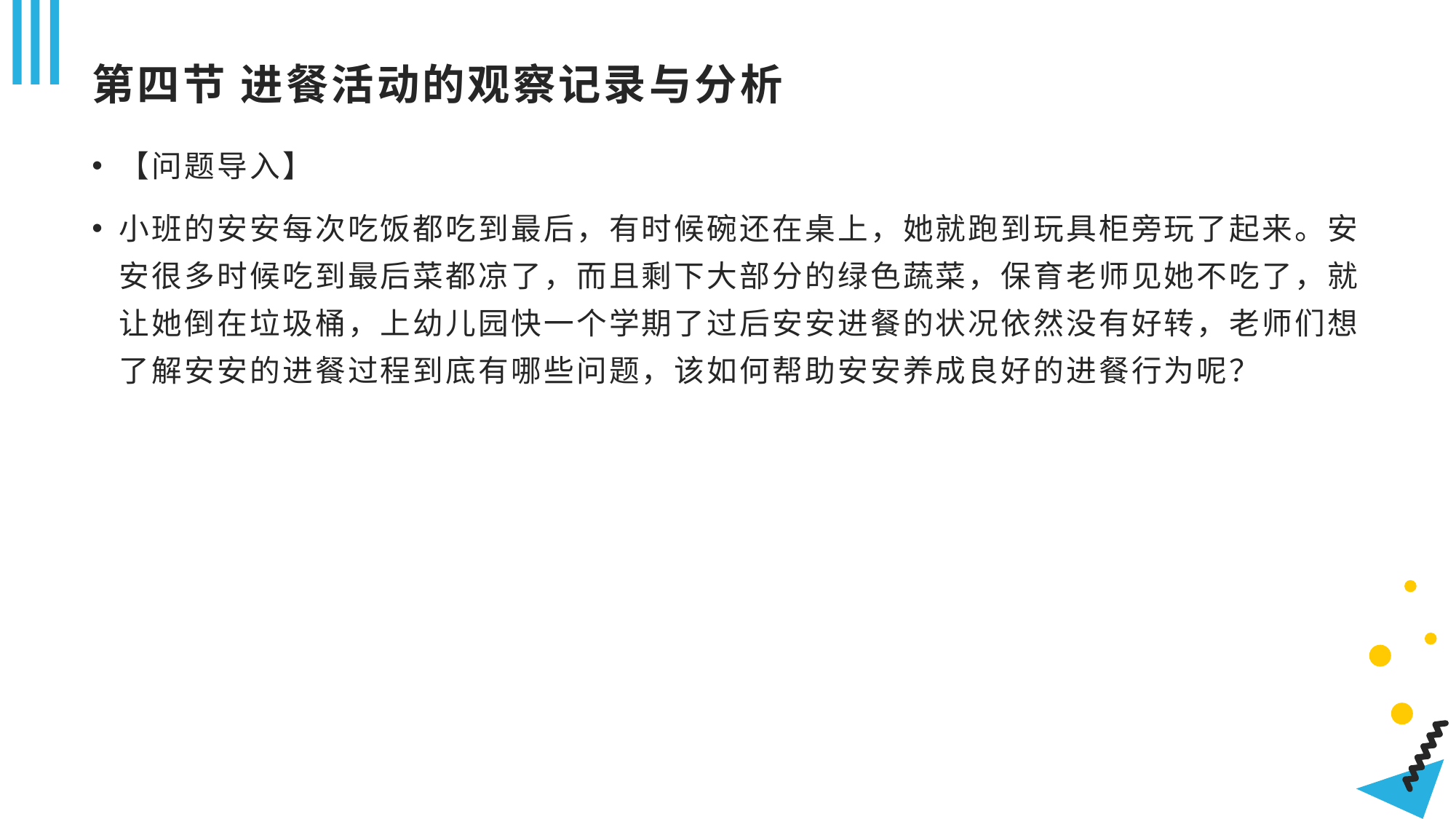

# 第四节 进餐活动的观察记录与分析
【问题导入】
小班的安安每次吃饭都吃到最后，有时候碗还在桌上，她就跑到玩具柜旁玩了起来。安安很多时候吃到最后菜都凉了，而且剩下大部分的绿色蔬菜，保育老师见她不吃了，就让她倒在垃圾桶，上幼儿园快一个学期了过后安安进餐的状况依然没有好转，老师们想了解安安的进餐过程到底有哪些问题，该如何帮助安安养成良好的进餐行为呢？